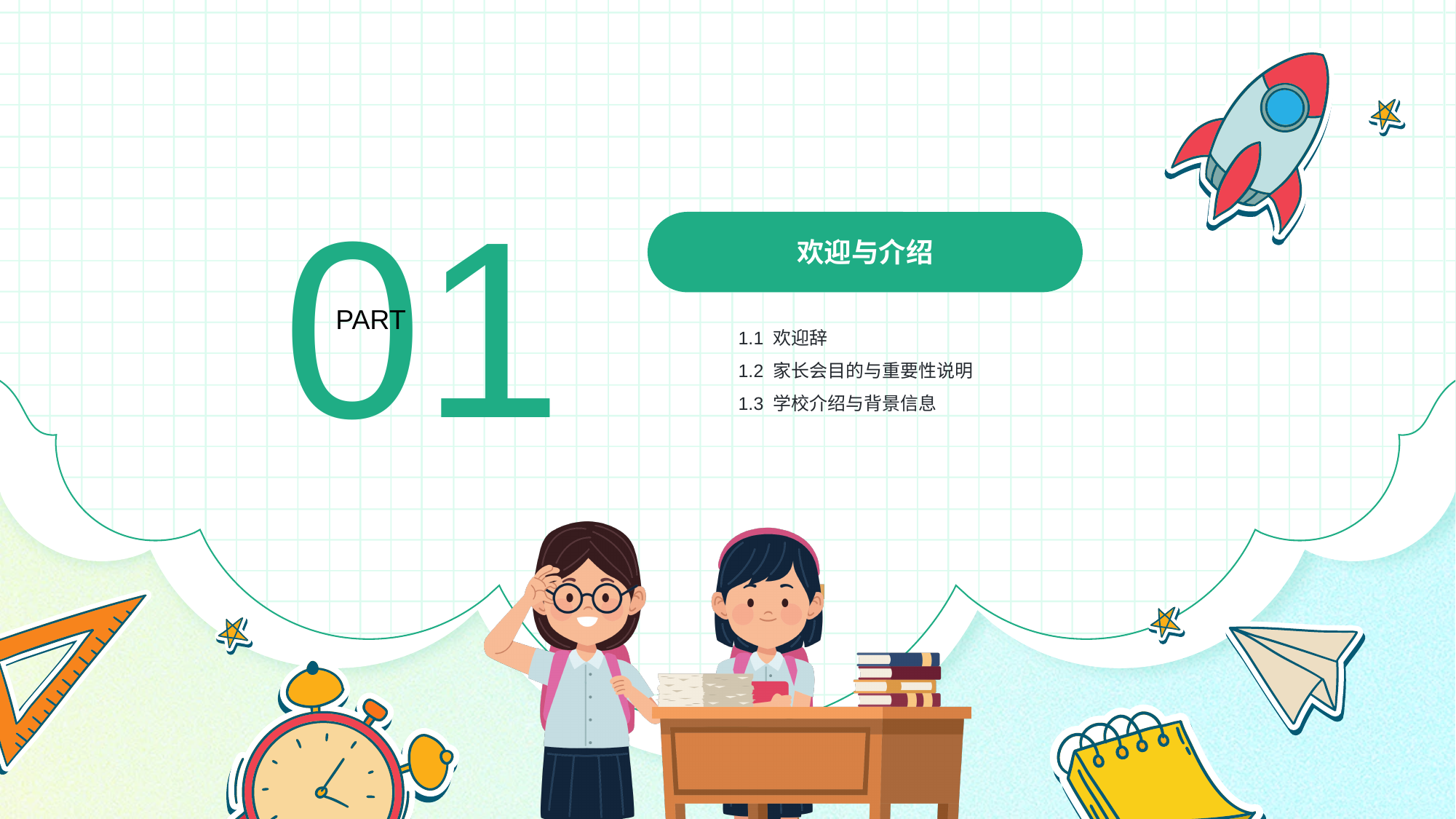

01

欢迎与介绍
PART
1.1 欢迎辞
1.2 家长会目的与重要性说明
1.3 学校介绍与背景信息